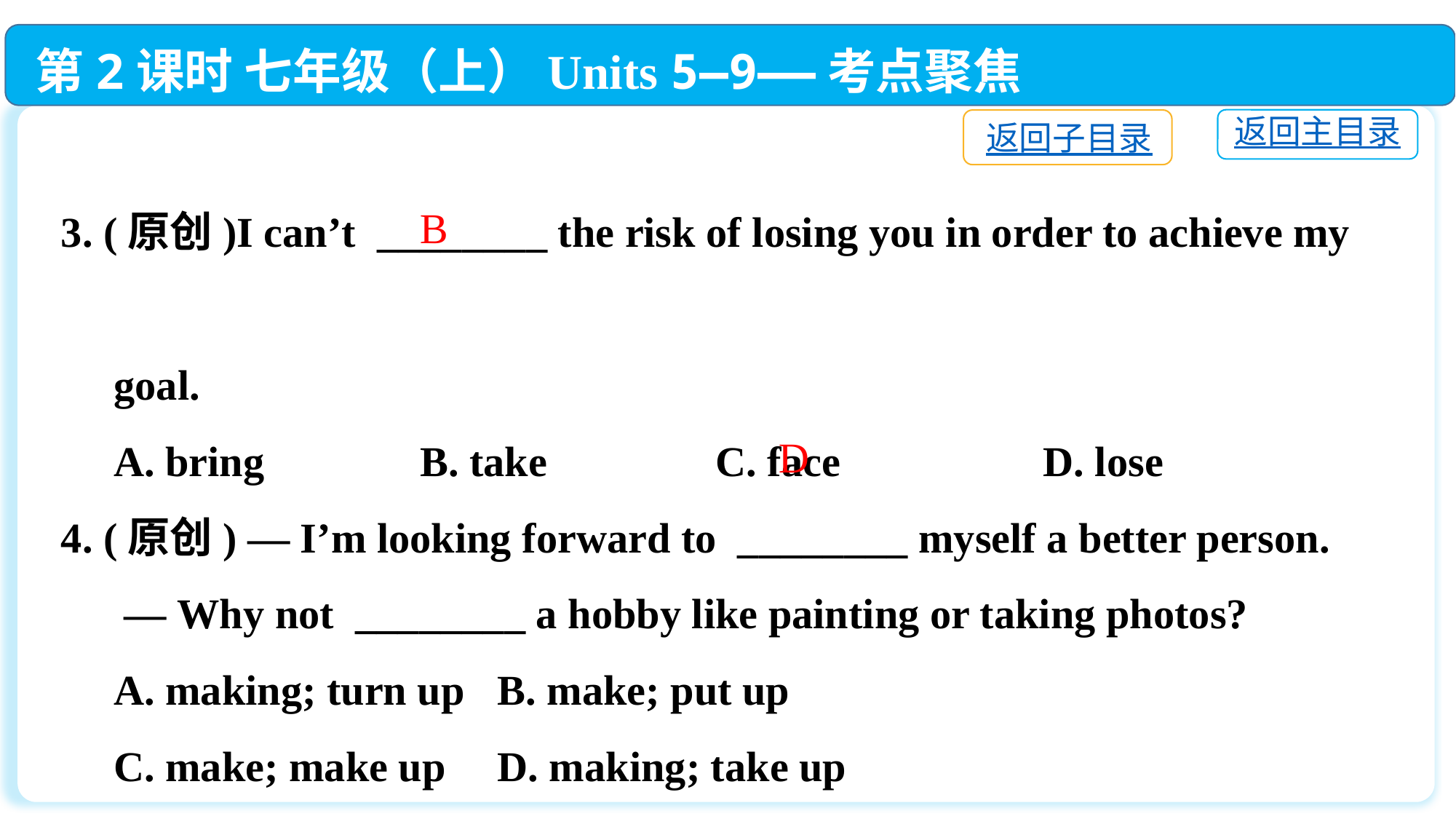

第2课时 七年级（上）Units 5—9——考点聚焦

返回主目录

返回子目录
3. (原创)I can’t  ________ the risk of losing you in order to achieve my
     goal.
     A. bring  	   B. take		C. face		D. lose
4. (原创) — I’m looking forward to  ________ myself a better person.
      — Why not  ________ a hobby like painting or taking photos?
     A. making; turn up	B. make; put up
     C. make; make up	D. making; take up

B
D